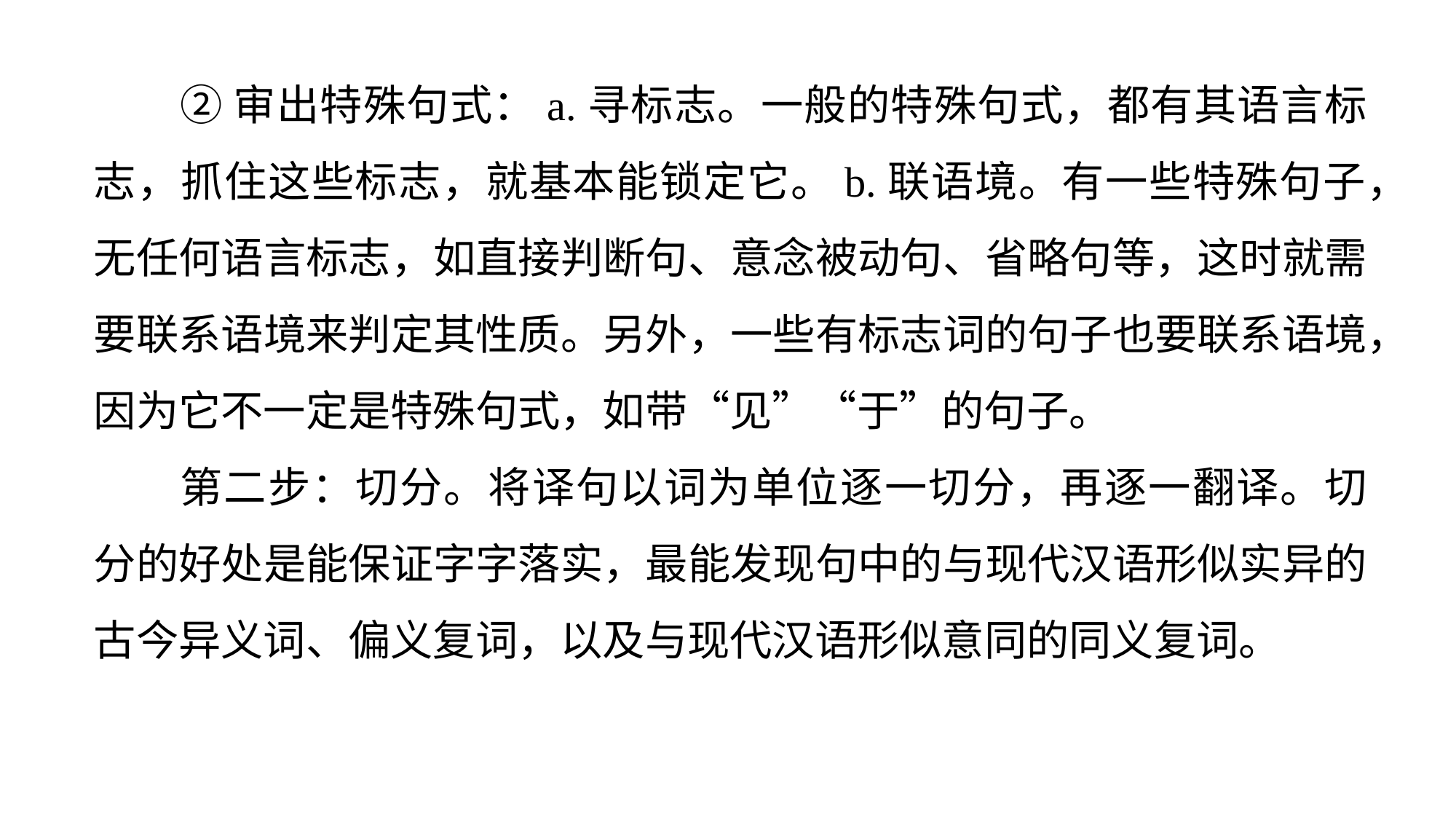

②审出特殊句式：a.寻标志。一般的特殊句式，都有其语言标志，抓住这些标志，就基本能锁定它。b.联语境。有一些特殊句子，无任何语言标志，如直接判断句、意念被动句、省略句等，这时就需要联系语境来判定其性质。另外，一些有标志词的句子也要联系语境，因为它不一定是特殊句式，如带“见”“于”的句子。
第二步：切分。将译句以词为单位逐一切分，再逐一翻译。切分的好处是能保证字字落实，最能发现句中的与现代汉语形似实异的古今异义词、偏义复词，以及与现代汉语形似意同的同义复词。